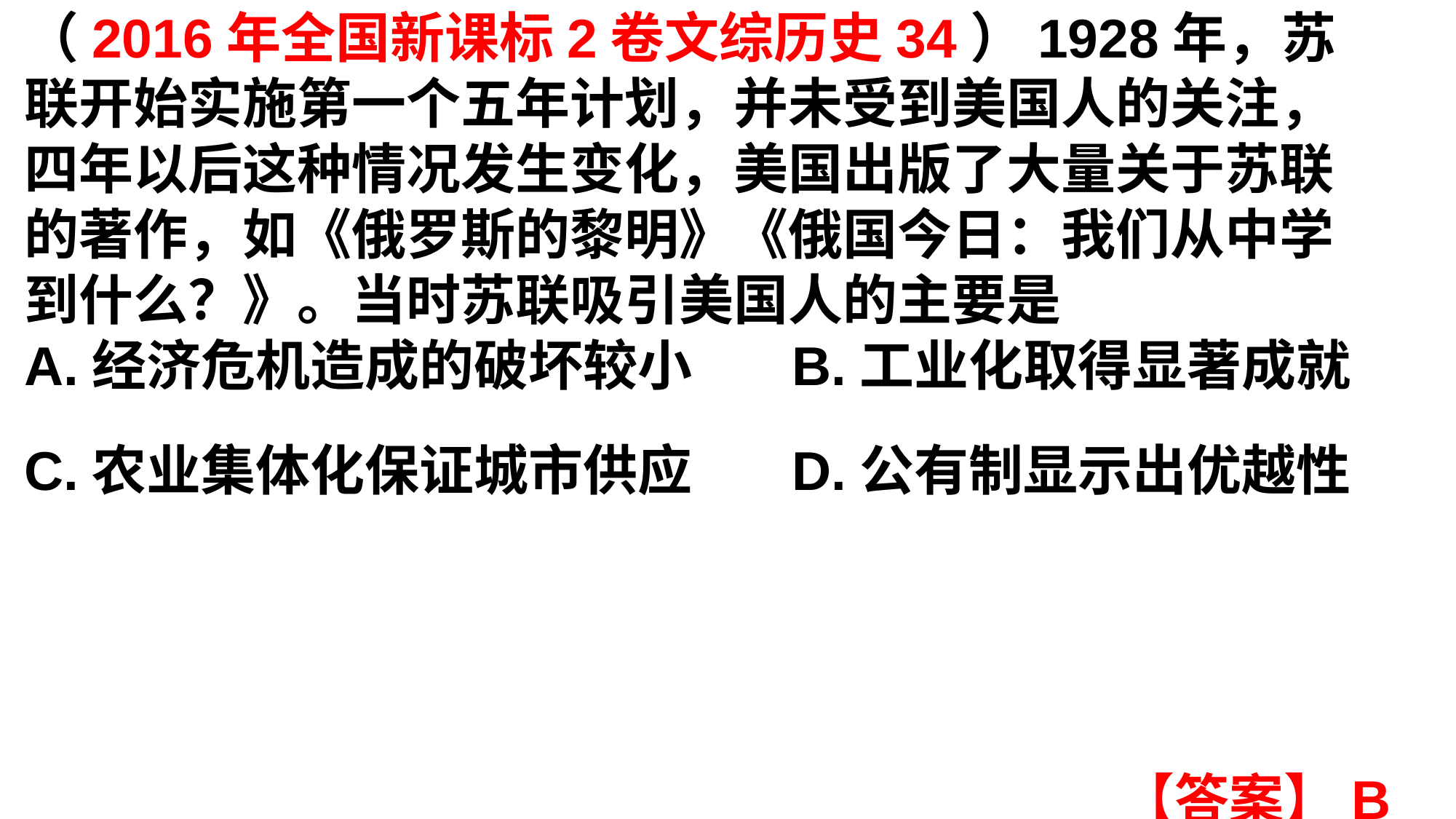

（2016年全国新课标2卷文综历史34）1928年，苏联开始实施第一个五年计划，并未受到美国人的关注，四年以后这种情况发生变化，美国出版了大量关于苏联的著作，如《俄罗斯的黎明》《俄国今日：我们从中学到什么？》。当时苏联吸引美国人的主要是A.经济危机造成的破坏较小       B.工业化取得显著成就C.农业集体化保证城市供应       D.公有制显示出优越性
【答案】B